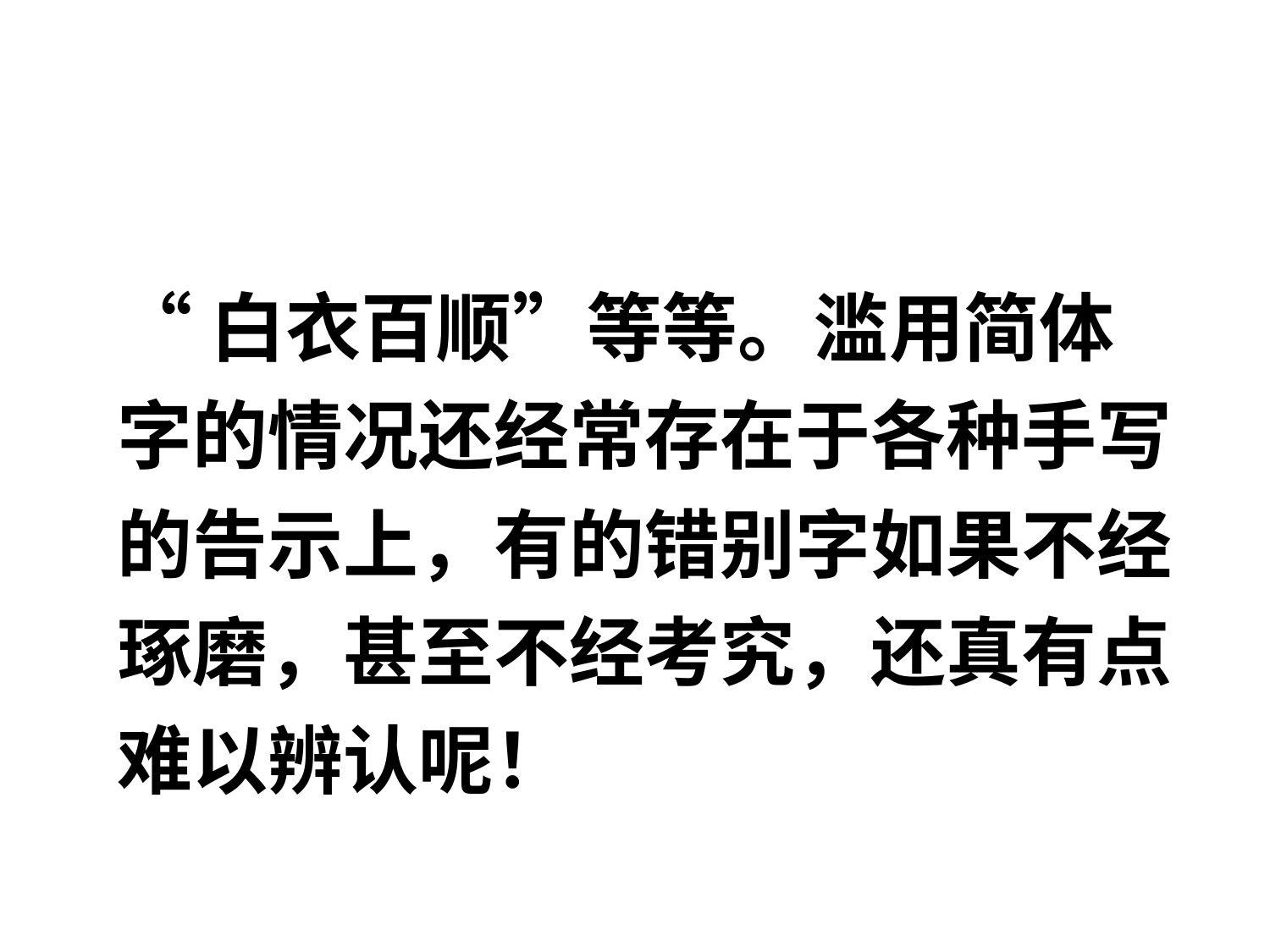

“白衣百顺”等等。滥用简体字的情况还经常存在于各种手写的告示上，有的错别字如果不经琢磨，甚至不经考究，还真有点难以辨认呢！